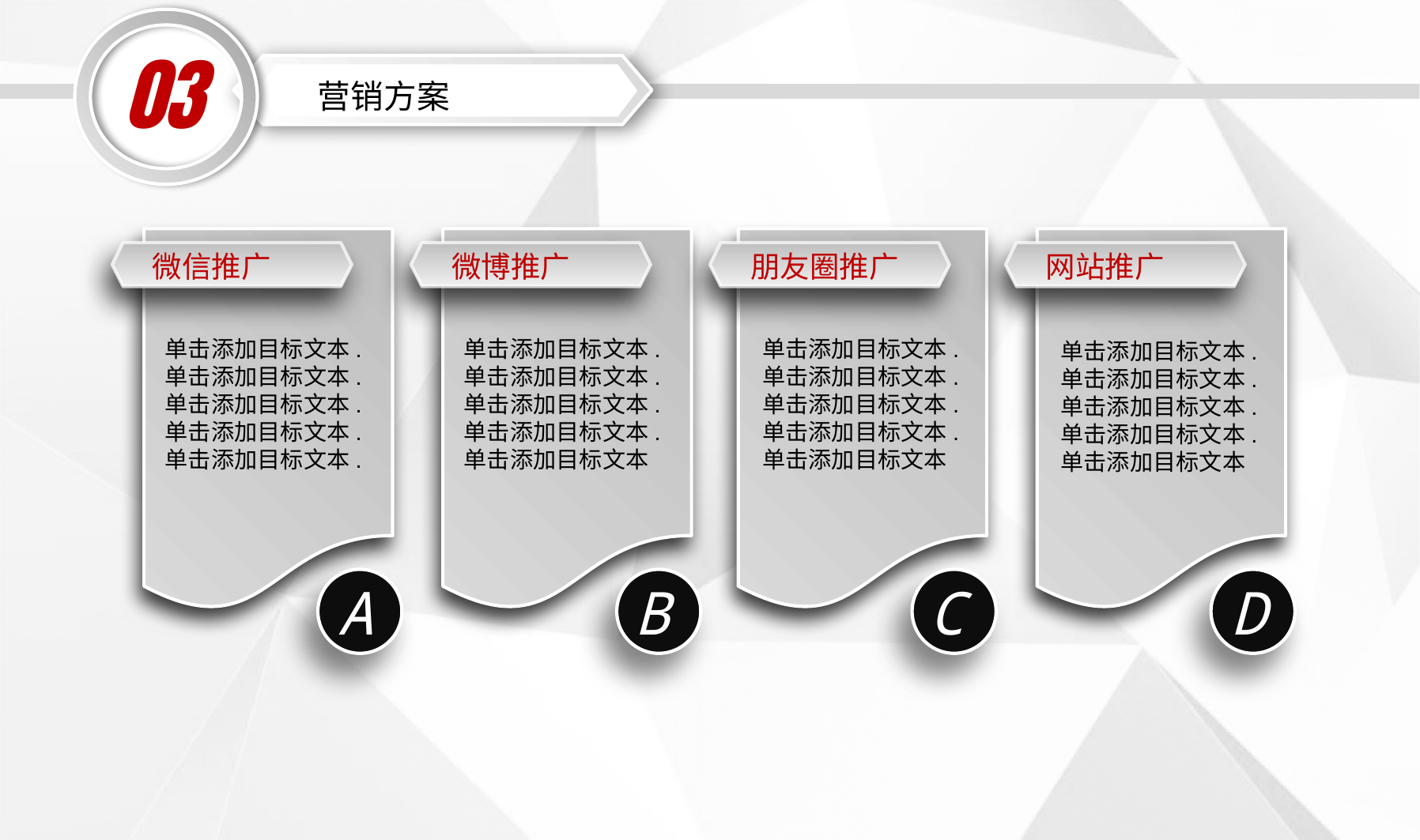

03

营销方案

微信推广
微博推广
朋友圈推广
网站推广
单击添加目标文本.
单击添加目标文本.
单击添加目标文本.
单击添加目标文本.
单击添加目标文本.
单击添加目标文本.
单击添加目标文本.
单击添加目标文本.
单击添加目标文本.
单击添加目标文本
单击添加目标文本.
单击添加目标文本.
单击添加目标文本.
单击添加目标文本.
单击添加目标文本
单击添加目标文本.
单击添加目标文本.
单击添加目标文本.
单击添加目标文本.
单击添加目标文本
A
B
C
D